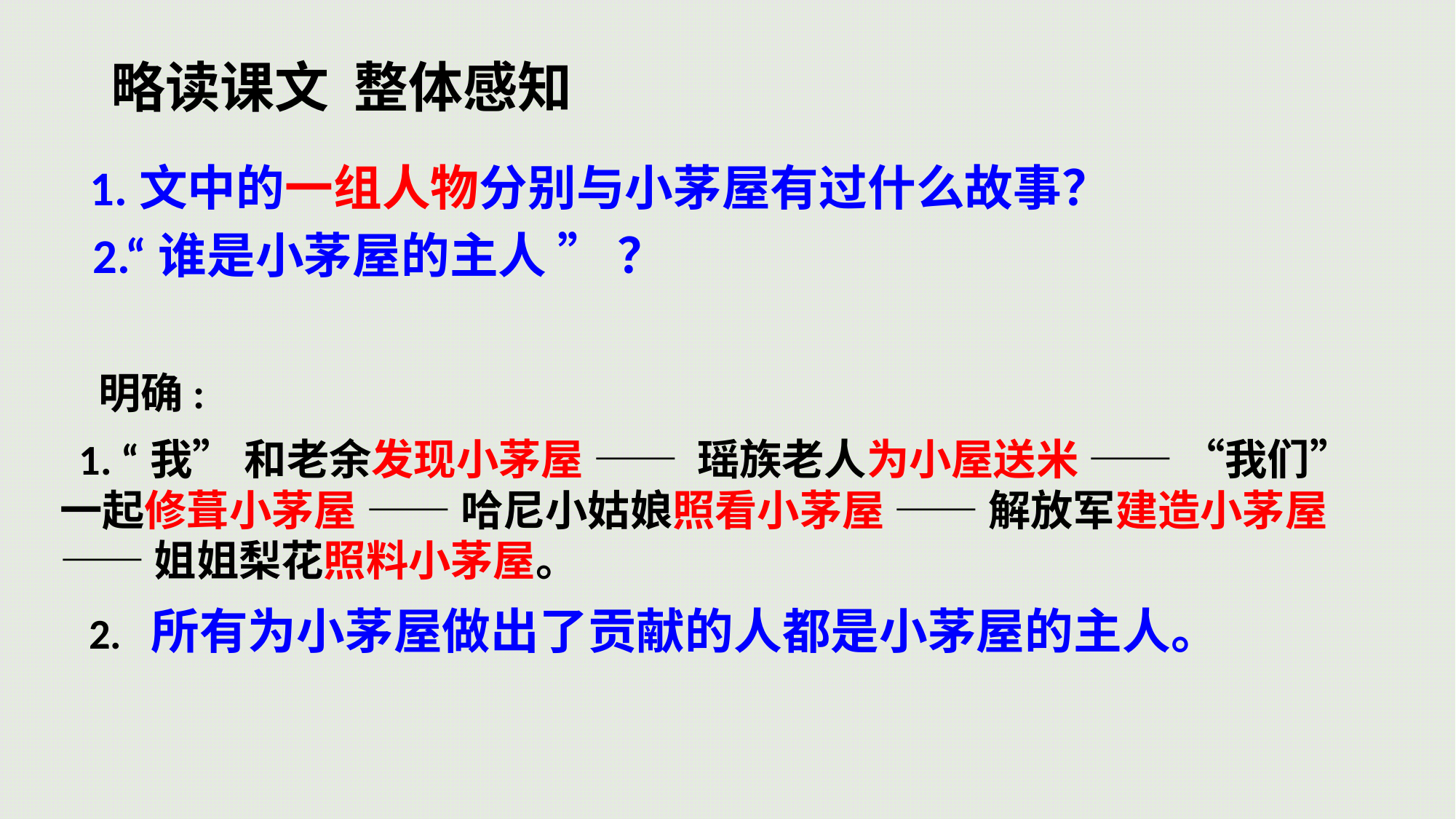

# 略读课文  整体感知
   1.文中的一组人物分别与小茅屋有过什么故事？
   2.“谁是小茅屋的主人 ” ？

   明确:
  1. “我” 和老余发现小茅屋 ——  瑶族老人为小屋送米 —— “我们” 一起修葺小茅屋 —— 哈尼小姑娘照看小茅屋 —— 解放军建造小茅屋 —— 姐姐梨花照料小茅屋。
   2.  所有为小茅屋做出了贡献的人都是小茅屋的主人。